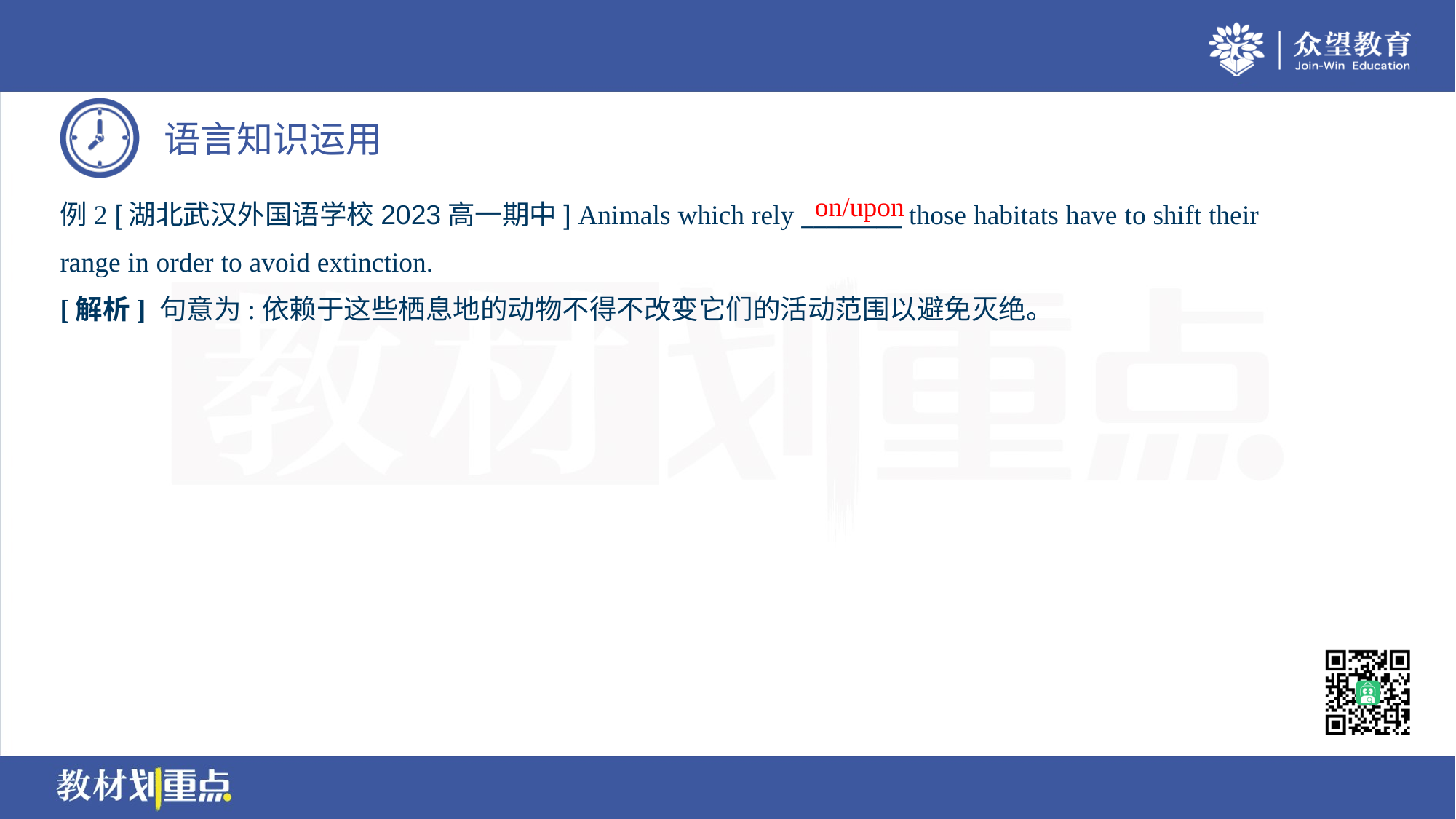

on/upon
例2 [湖北武汉外国语学校2023高一期中] Animals which rely ________ those habitats have to shift their
range in order to avoid extinction.
[解析] 句意为:依赖于这些栖息地的动物不得不改变它们的活动范围以避免灭绝。